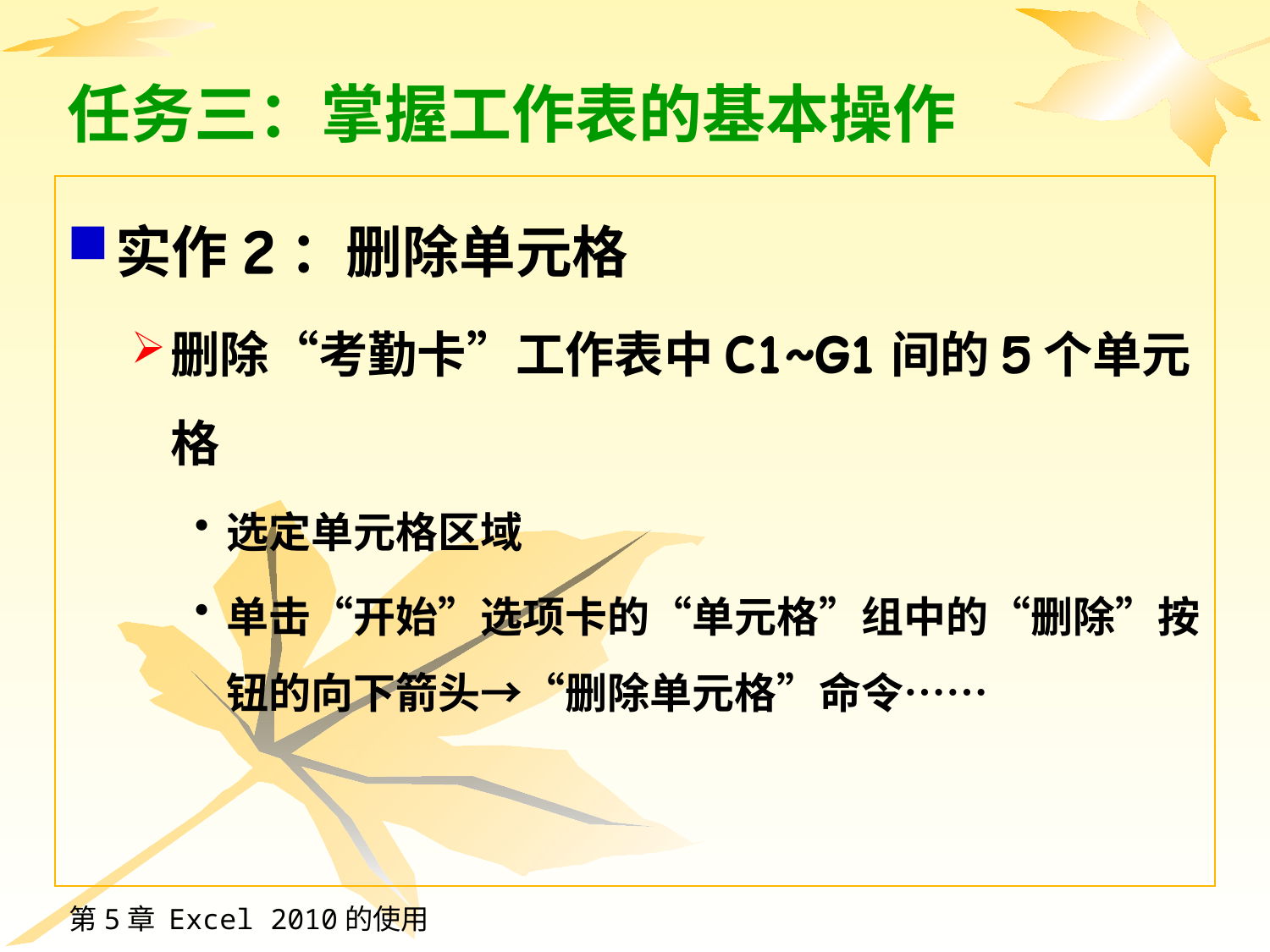

# 任务三：掌握工作表的基本操作
实作2：删除单元格
删除“考勤卡”工作表中C1~G1间的5个单元格
选定单元格区域
单击“开始”选项卡的“单元格”组中的“删除”按钮的向下箭头→“删除单元格”命令……